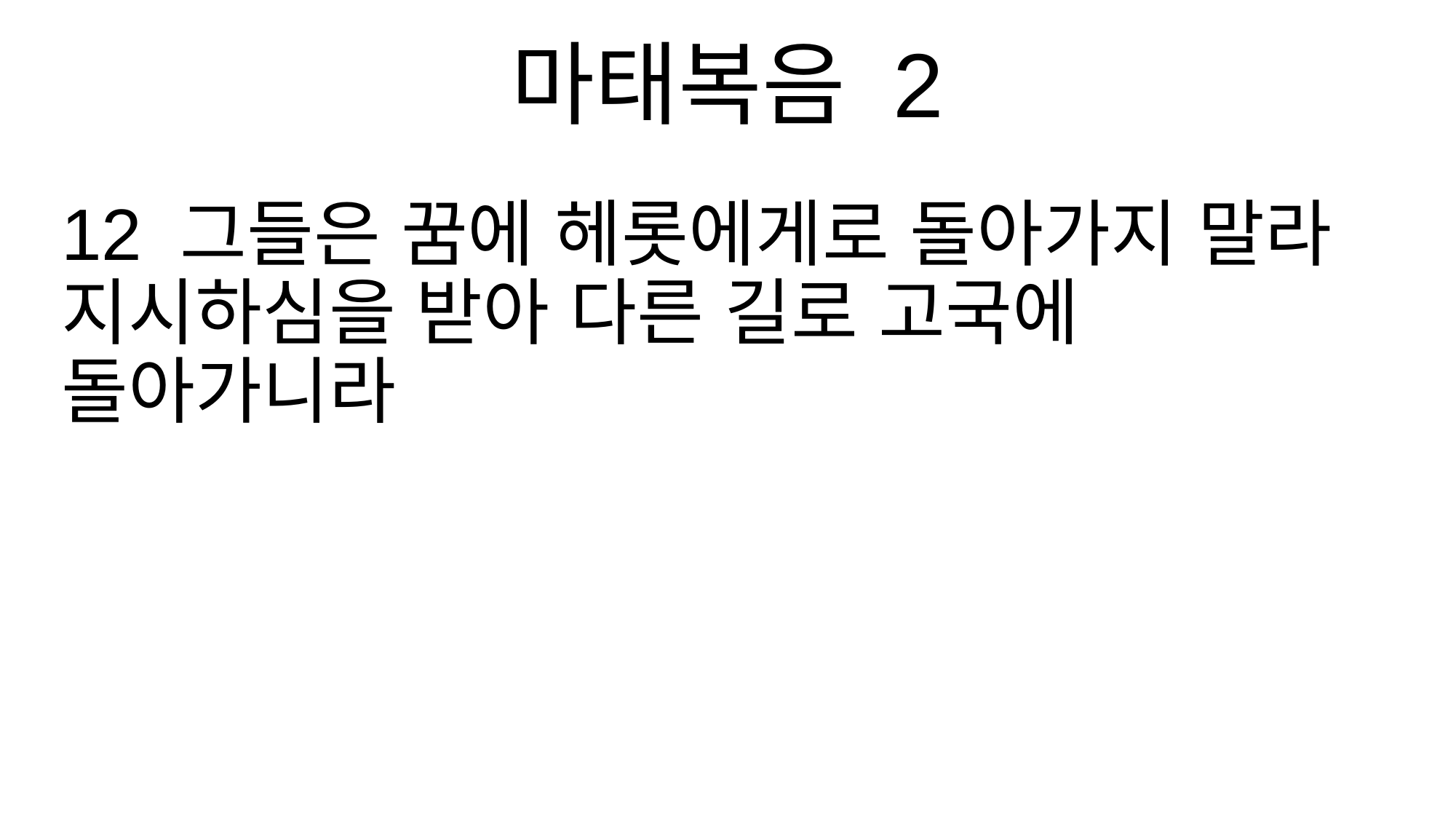

마태복음 2
12 그들은 꿈에 헤롯에게로 돌아가지 말라 지시하심을 받아 다른 길로 고국에 돌아가니라